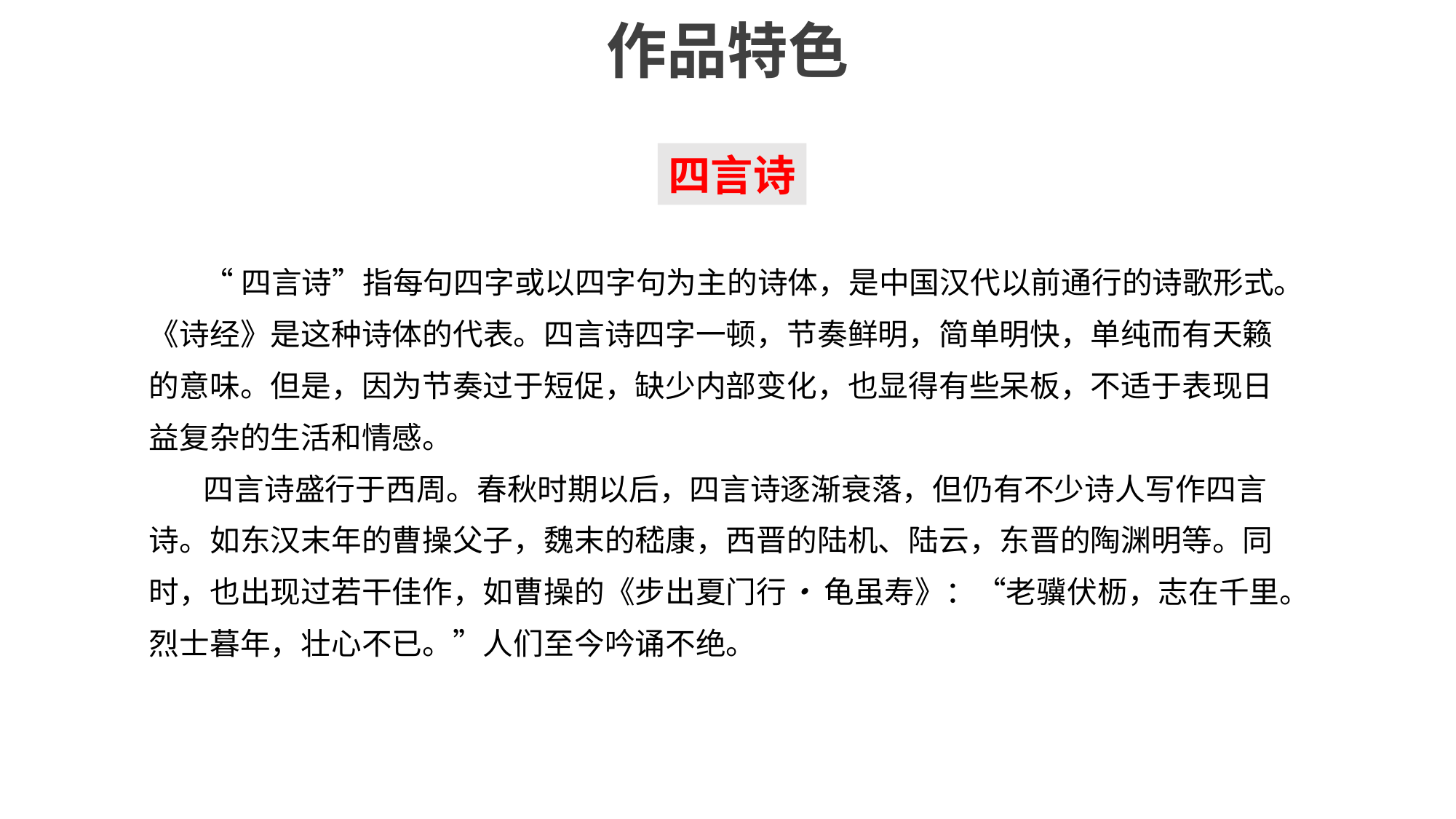

# 作品特色
四言诗
“四言诗”指每句四字或以四字句为主的诗体，是中国汉代以前通行的诗歌形式。《诗经》是这种诗体的代表。四言诗四字一顿，节奏鲜明，简单明快，单纯而有天籁的意味。但是，因为节奏过于短促，缺少内部变化，也显得有些呆板，不适于表现日益复杂的生活和情感。
四言诗盛行于西周。春秋时期以后，四言诗逐渐衰落，但仍有不少诗人写作四言诗。如东汉末年的曹操父子，魏末的嵇康，西晋的陆机、陆云，东晋的陶渊明等。同时，也出现过若干佳作，如曹操的《步出夏门行• 龟虽寿》：“老骥伏枥，志在千里。烈士暮年，壮心不已。”人们至今吟诵不绝。